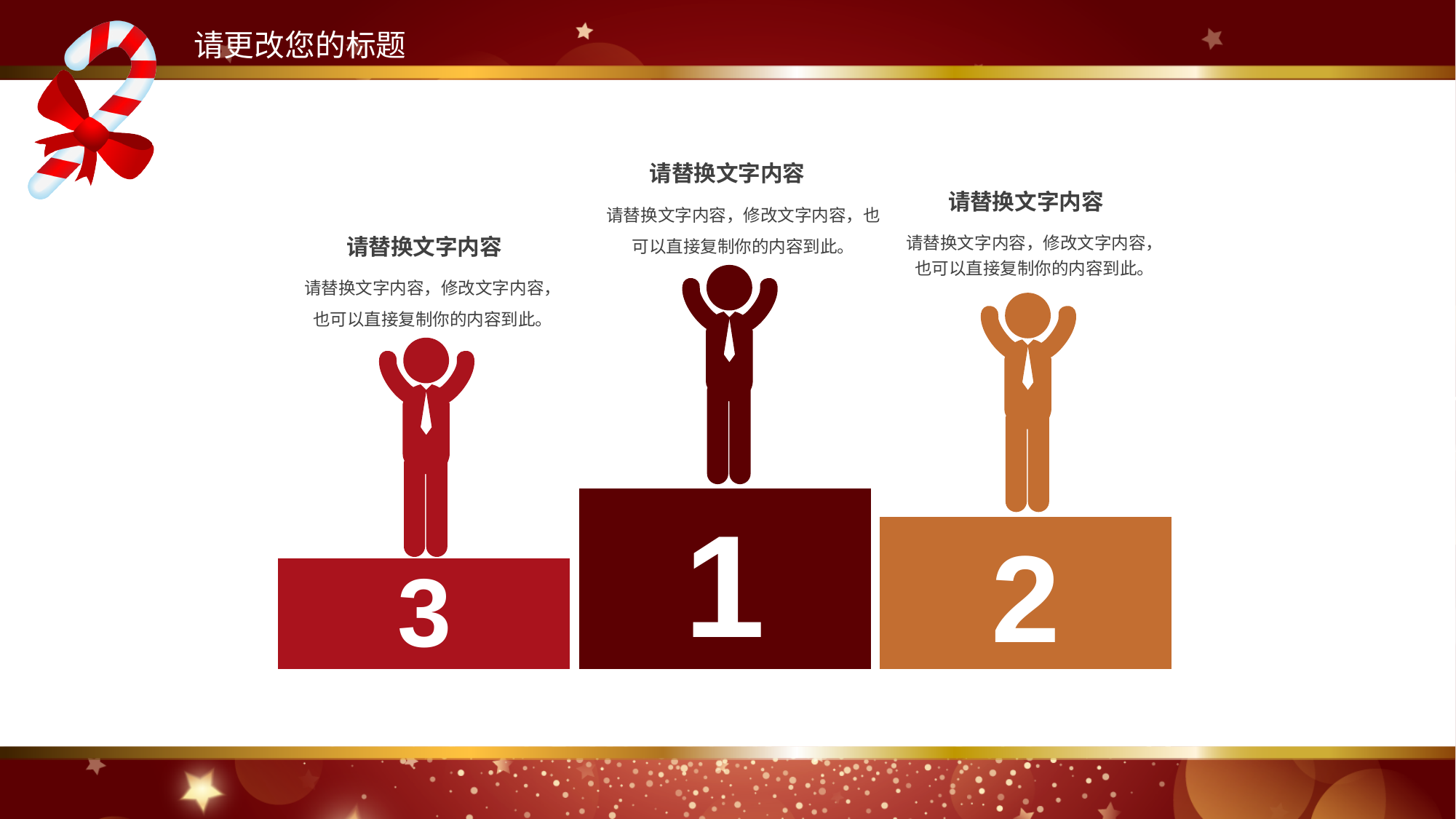

请更改您的标题
请替换文字内容
请替换文字内容，修改文字内容，也可以直接复制你的内容到此。

1
请替换文字内容
请替换文字内容，修改文字内容，也可以直接复制你的内容到此。

2
请替换文字内容
请替换文字内容，修改文字内容，也可以直接复制你的内容到此。

3